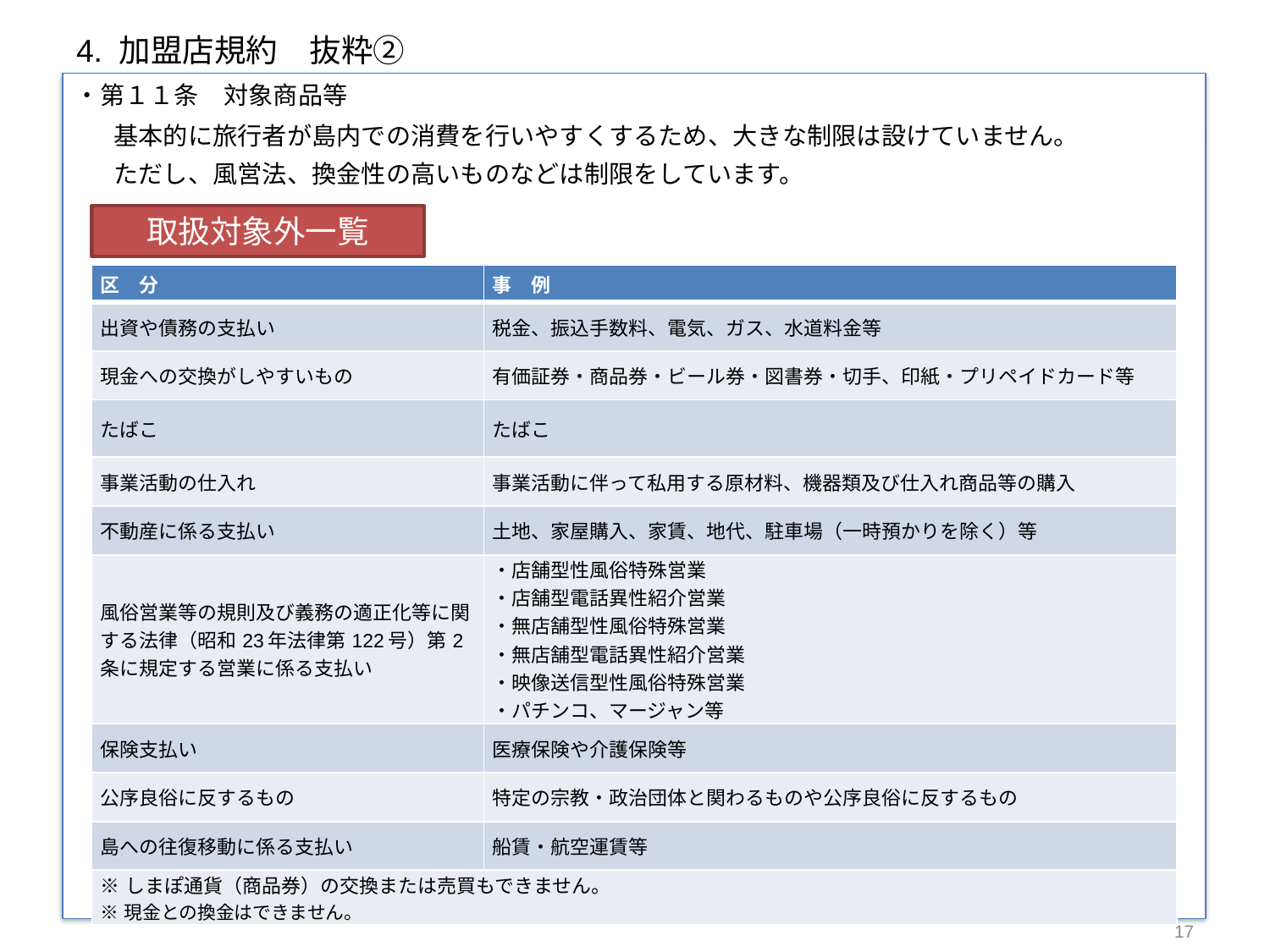

# 4. 加盟店規約　抜粋②
・第１１条　対象商品等

　基本的に旅行者が島内での消費を行いやすくするため、大きな制限は設けていません。
　ただし、風営法、換金性の高いものなどは制限をしています。
取扱対象外一覧
| 区　分 | 事　例 |
| --- | --- |
| 出資や債務の支払い | 税金、振込手数料、電気、ガス、水道料金等 |
| 現金への交換がしやすいもの | 有価証券・商品券・ビール券・図書券・切手、印紙・プリペイドカード等 |
| たばこ | たばこ |
| 事業活動の仕入れ | 事業活動に伴って私用する原材料、機器類及び仕入れ商品等の購入 |
| 不動産に係る支払い | 土地、家屋購入、家賃、地代、駐車場（一時預かりを除く）等 |
| 風俗営業等の規則及び義務の適正化等に関する法律（昭和23年法律第122号）第2条に規定する営業に係る支払い | ・店舗型性風俗特殊営業 ・店舗型電話異性紹介営業 ・無店舗型性風俗特殊営業 ・無店舗型電話異性紹介営業 ・映像送信型性風俗特殊営業 ・パチンコ、マージャン等 |
| 保険支払い | 医療保険や介護保険等 |
| 公序良俗に反するもの | 特定の宗教・政治団体と関わるものや公序良俗に反するもの |
| 島への往復移動に係る支払い | 船賃・航空運賃等 |
| ※しまぽ通貨（商品券）の交換または売買もできません。 ※現金との換金はできません。 |  |
17